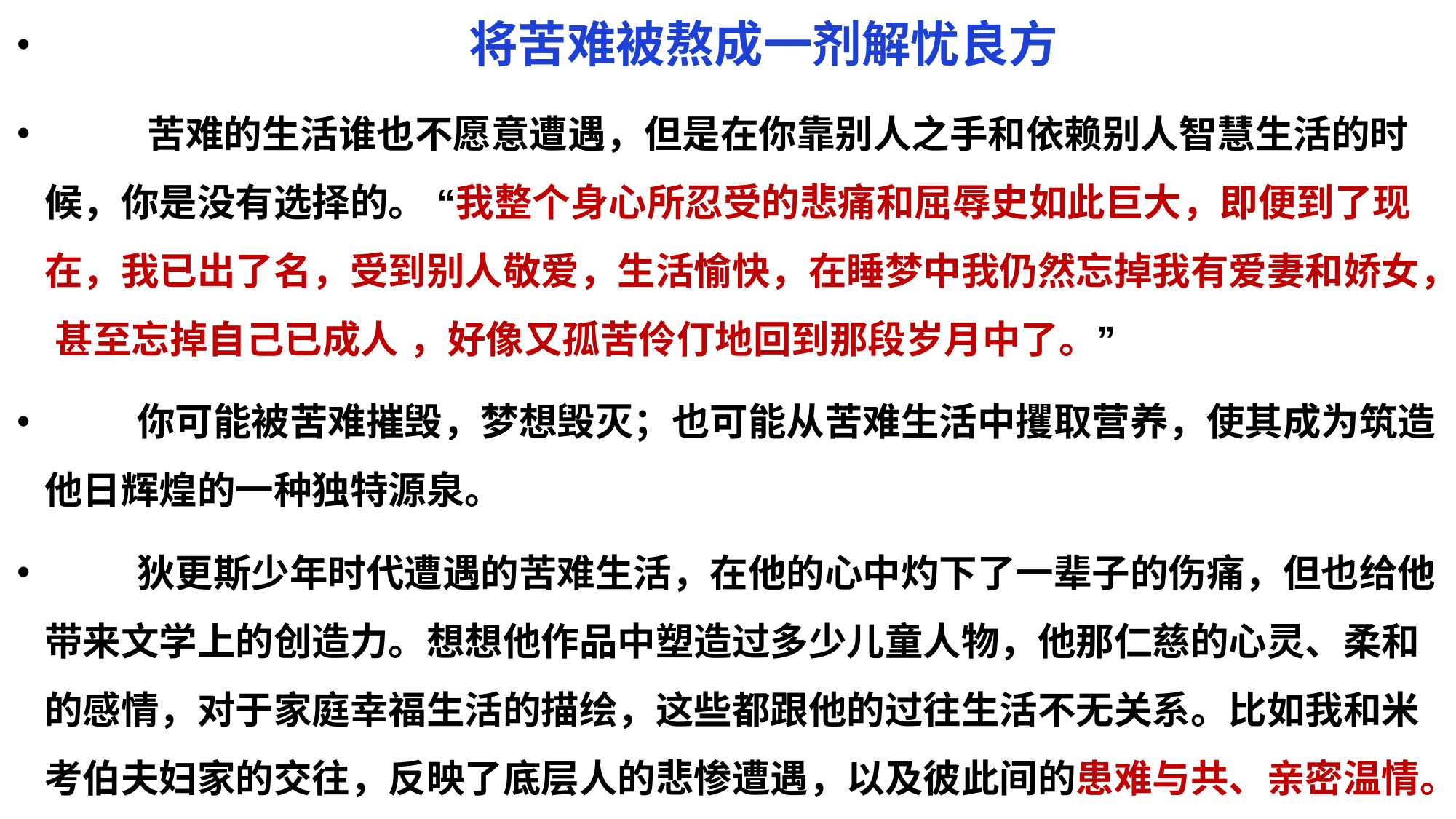

将苦难被熬成一剂解忧良方
         苦难的生活谁也不愿意遭遇，但是在你靠别人之手和依赖别人智慧生活的时候，你是没有选择的。 “我整个身心所忍受的悲痛和屈辱史如此巨大，即便到了现在，我已出了名，受到别人敬爱，生活愉快，在睡梦中我仍然忘掉我有爱妻和娇女， 甚至忘掉自己已成人 ，好像又孤苦伶仃地回到那段岁月中了。”
        你可能被苦难摧毁，梦想毁灭；也可能从苦难生活中攫取营养，使其成为筑造他日辉煌的一种独特源泉。
        狄更斯少年时代遭遇的苦难生活，在他的心中灼下了一辈子的伤痛，但也给他带来文学上的创造力。想想他作品中塑造过多少儿童人物，他那仁慈的心灵、柔和的感情，对于家庭幸福生活的描绘，这些都跟他的过往生活不无关系。比如我和米考伯夫妇家的交往，反映了底层人的悲惨遭遇，以及彼此间的患难与共、亲密温情。